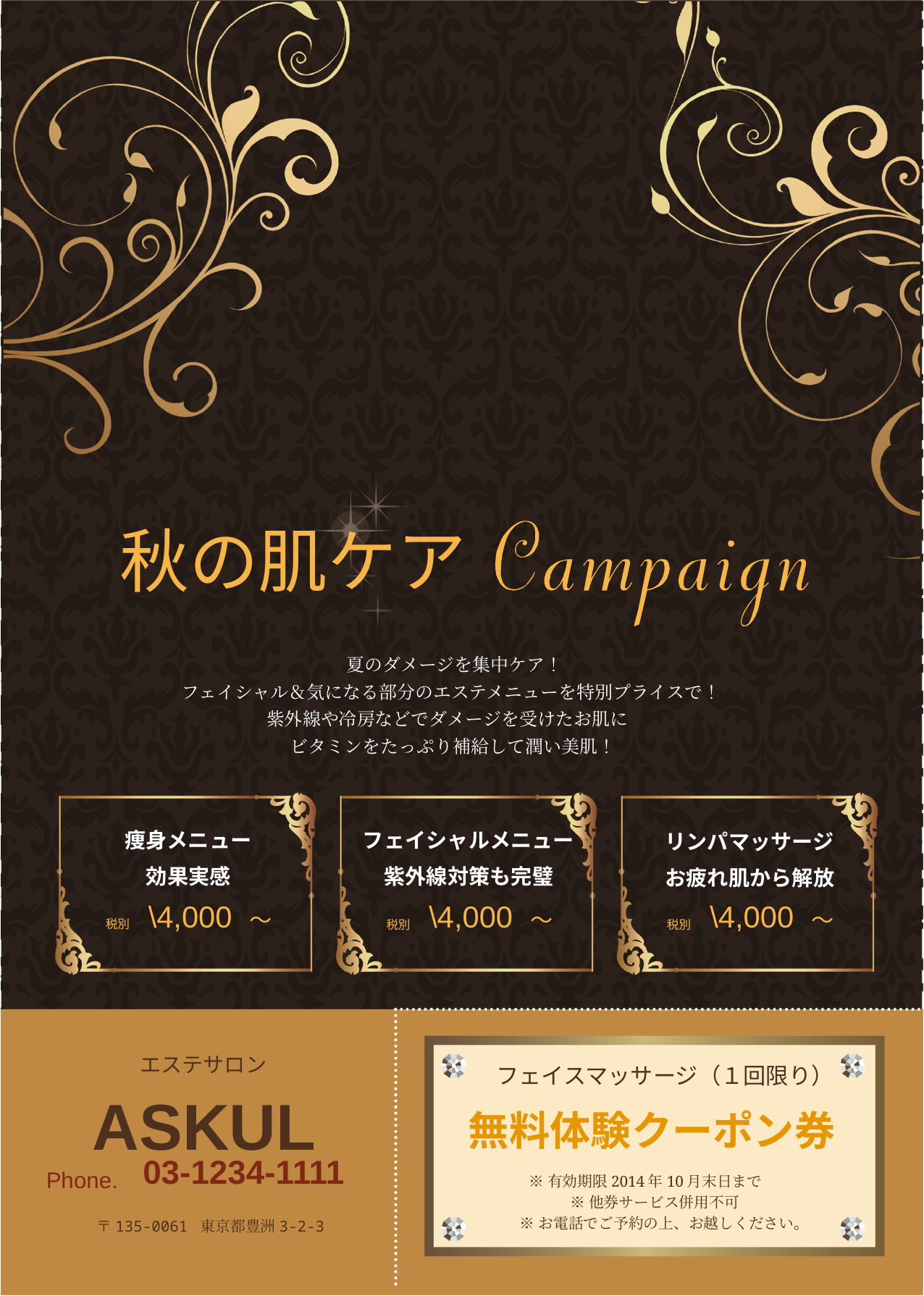

秋の肌ケア

夏のダメージを集中ケア！
フェイシャル＆気になる部分のエステメニューを特別プライスで！
紫外線や冷房などでダメージを受けたお肌に
ビタミンをたっぷり補給して潤い美肌！
痩身メニュー
フェイシャルメニュー
リンパマッサージ
効果実感
紫外線対策も完璧
お疲れ肌から解放
\4,000
\4,000
\4,000
～
～
～
税別
税別
税別
エステサロン
フェイスマッサージ（１回限り）
ASKUL
無料体験クーポン券
03-1234-1111
Phone.
※有効期限2014年10月末日まで
※他券サービス併用不可
※お電話でご予約の上、お越しください。
〒135-0061 東京都豊洲3-2-3